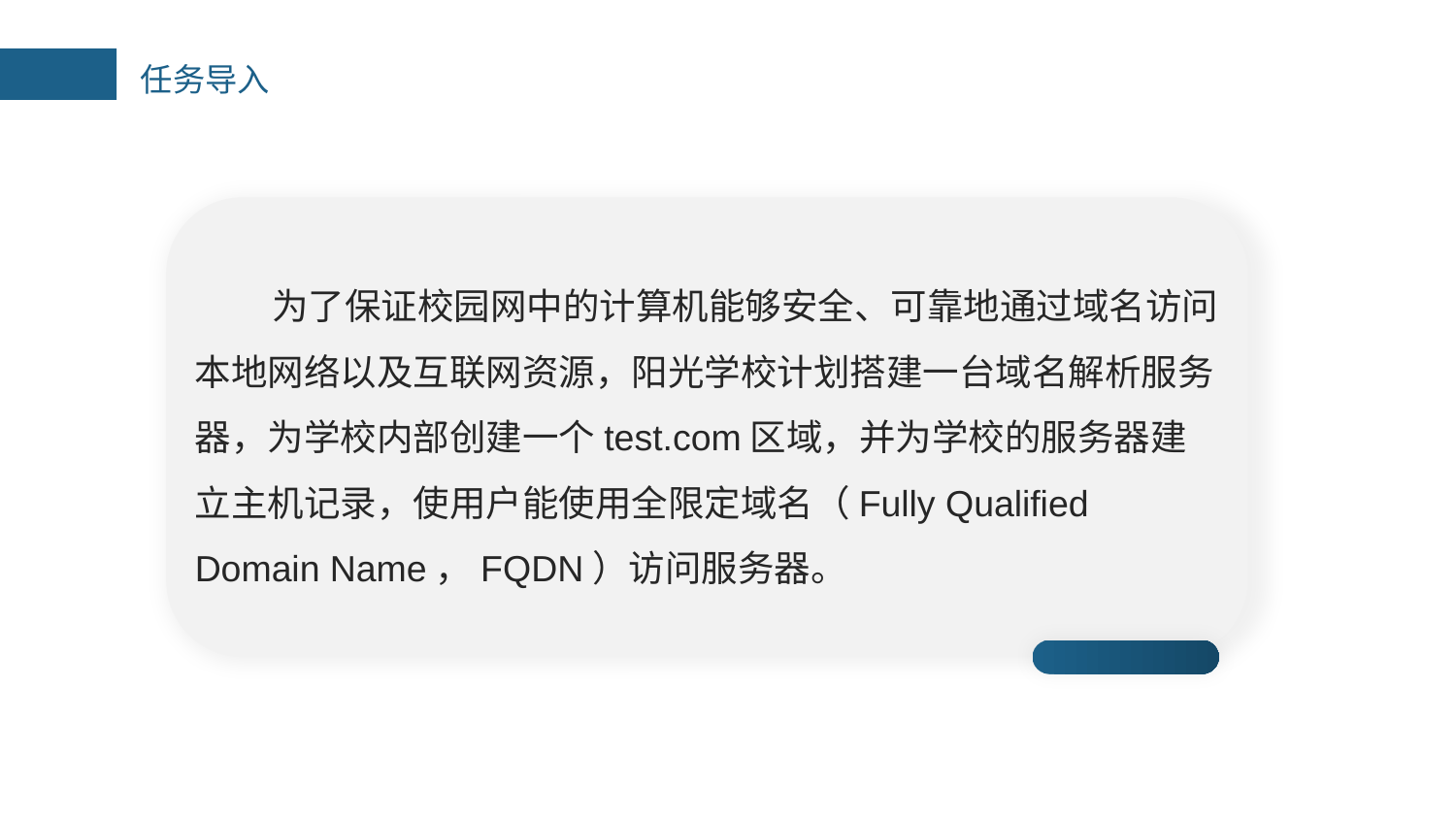

为了保证校园网中的计算机能够安全、可靠地通过域名访问本地网络以及互联网资源，阳光学校计划搭建一台域名解析服务器，为学校内部创建一个test.com区域，并为学校的服务器建立主机记录，使用户能使用全限定域名（Fully Qualified Domain Name，FQDN）访问服务器。